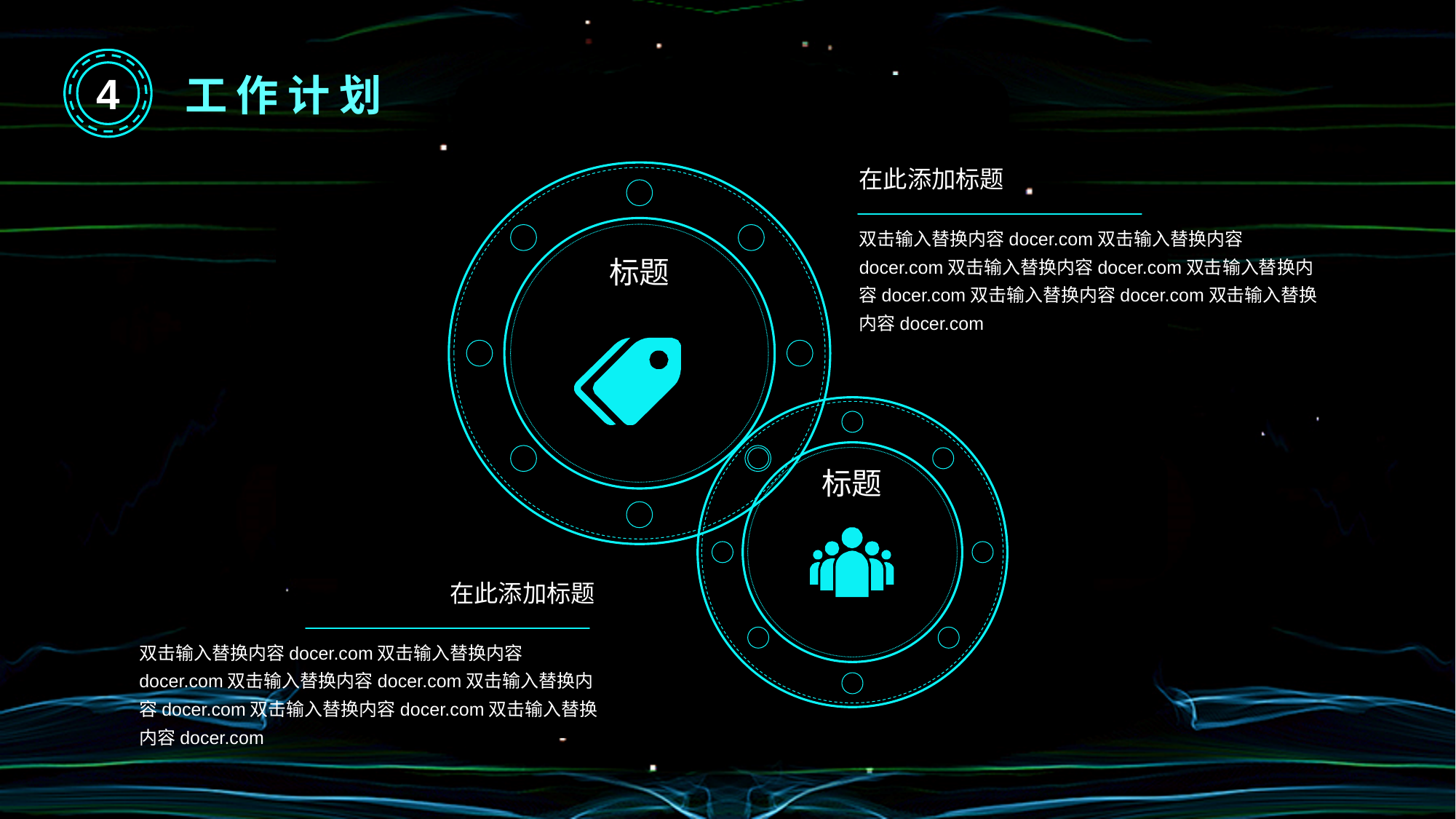

4
工作计划
在此添加标题
双击输入替换内容docer.com双击输入替换内容docer.com双击输入替换内容docer.com双击输入替换内容docer.com双击输入替换内容docer.com双击输入替换内容docer.com

标题

标题

在此添加标题
双击输入替换内容docer.com双击输入替换内容docer.com双击输入替换内容docer.com双击输入替换内容docer.com双击输入替换内容docer.com双击输入替换内容docer.com